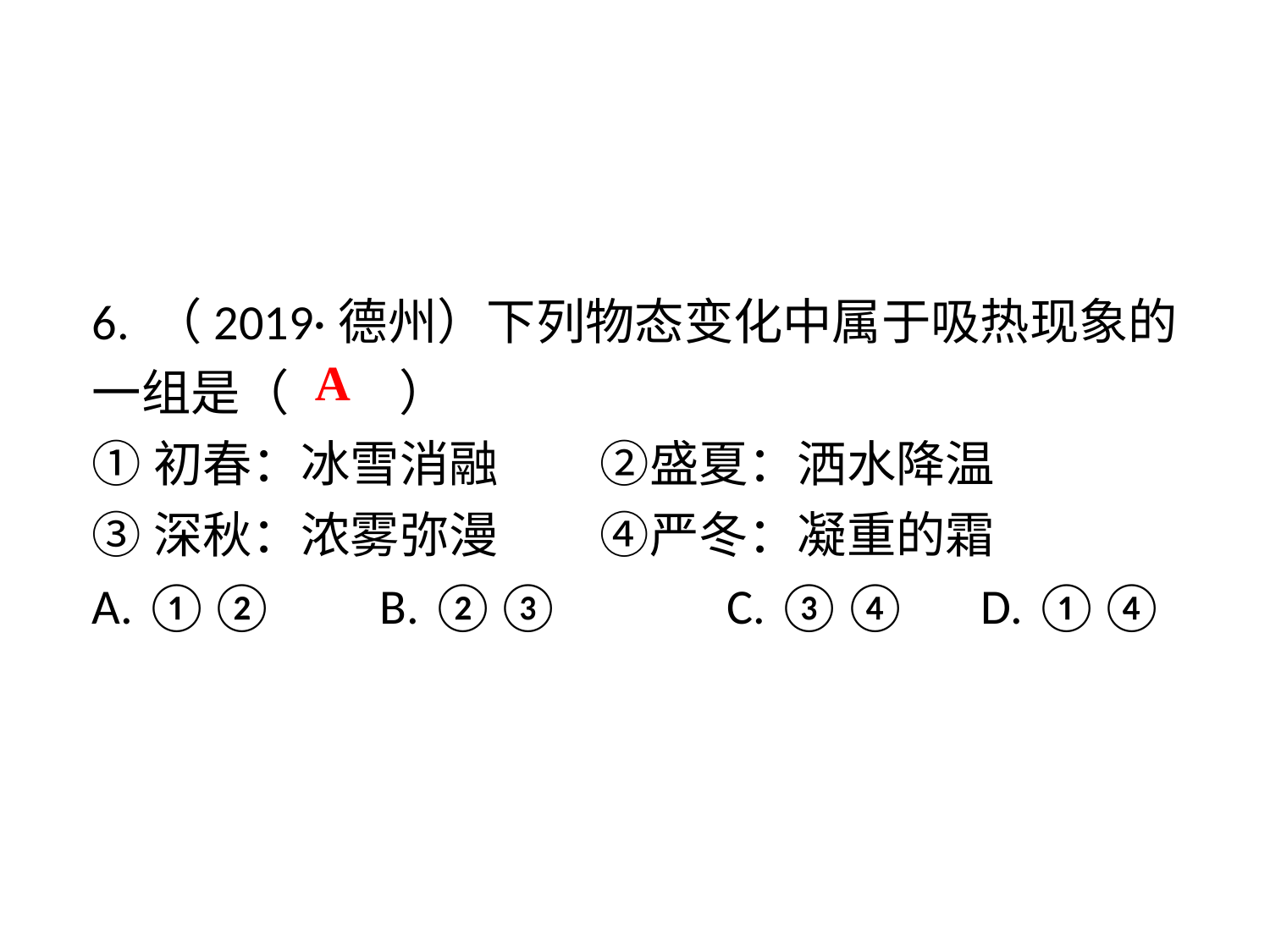

6. （2019·德州）下列物态变化中属于吸热现象的一组是（　 　）
①初春：冰雪消融	②盛夏：洒水降温
③深秋：浓雾弥漫  	④严冬：凝重的霜
A. ①②	   B. ②③       	C. ③④	D. ①④
A